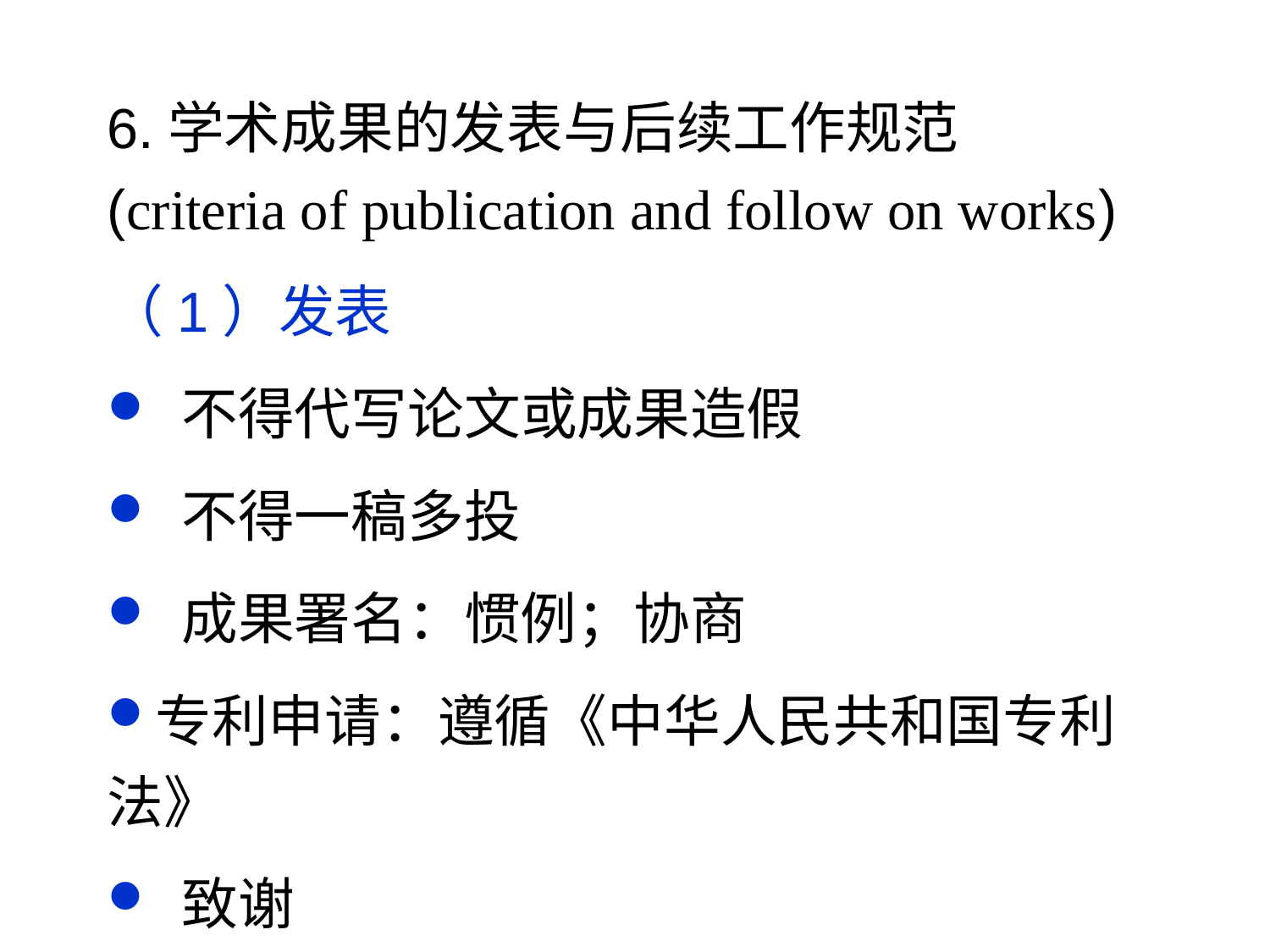

6.学术成果的发表与后续工作规范
(criteria of publication and follow on works)
（1）发表
 不得代写论文或成果造假
 不得一稿多投
 成果署名：惯例；协商
专利申请：遵循《中华人民共和国专利法》
 致谢